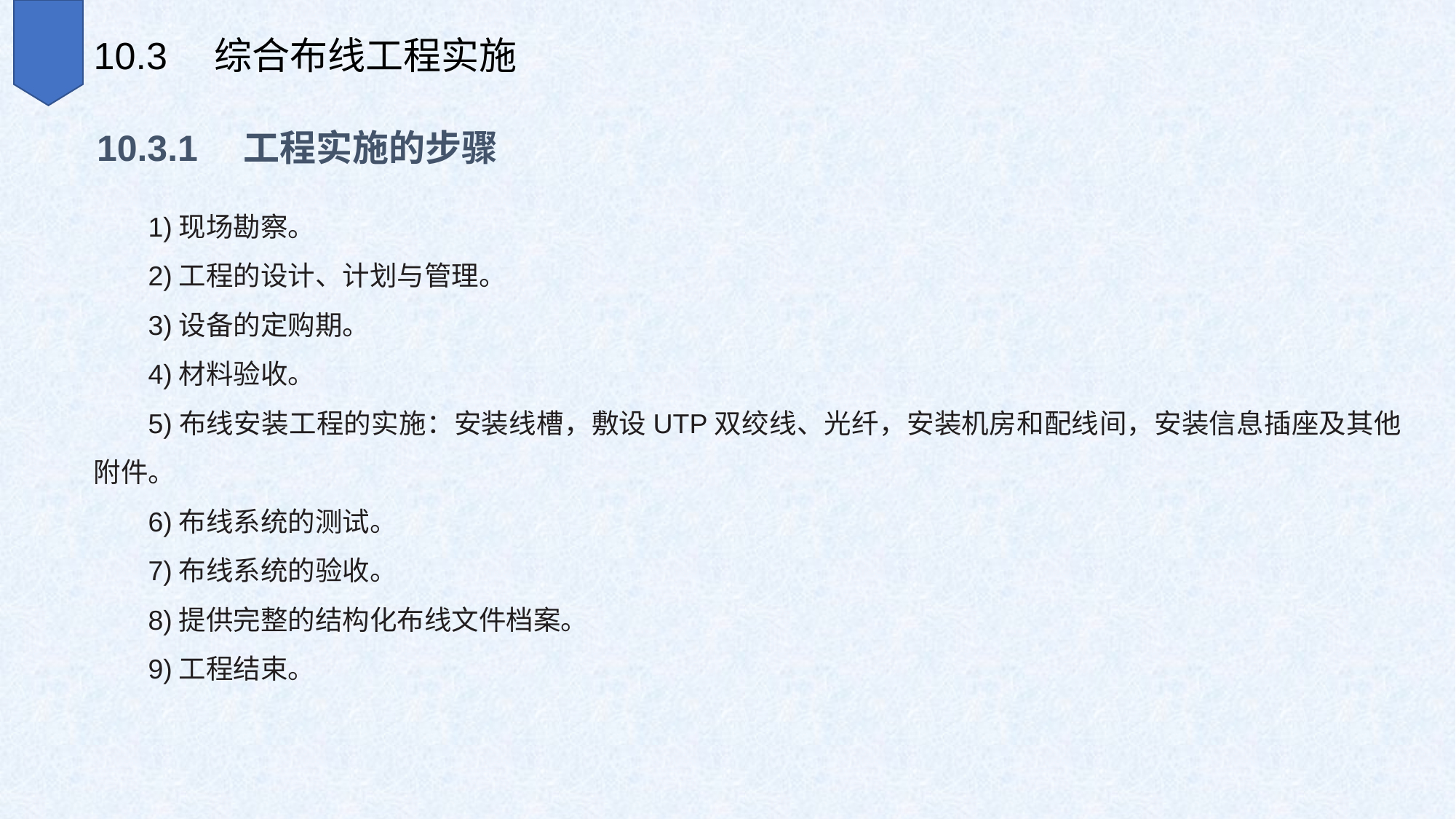

10.3　综合布线工程实施
10.3.1　工程实施的步骤
1)现场勘察。
2)工程的设计、计划与管理。
3)设备的定购期。
4)材料验收。
5)布线安装工程的实施：安装线槽，敷设UTP双绞线、光纤，安装机房和配线间，安装信息插座及其他附件。
6)布线系统的测试。
7)布线系统的验收。
8)提供完整的结构化布线文件档案。
9)工程结束。